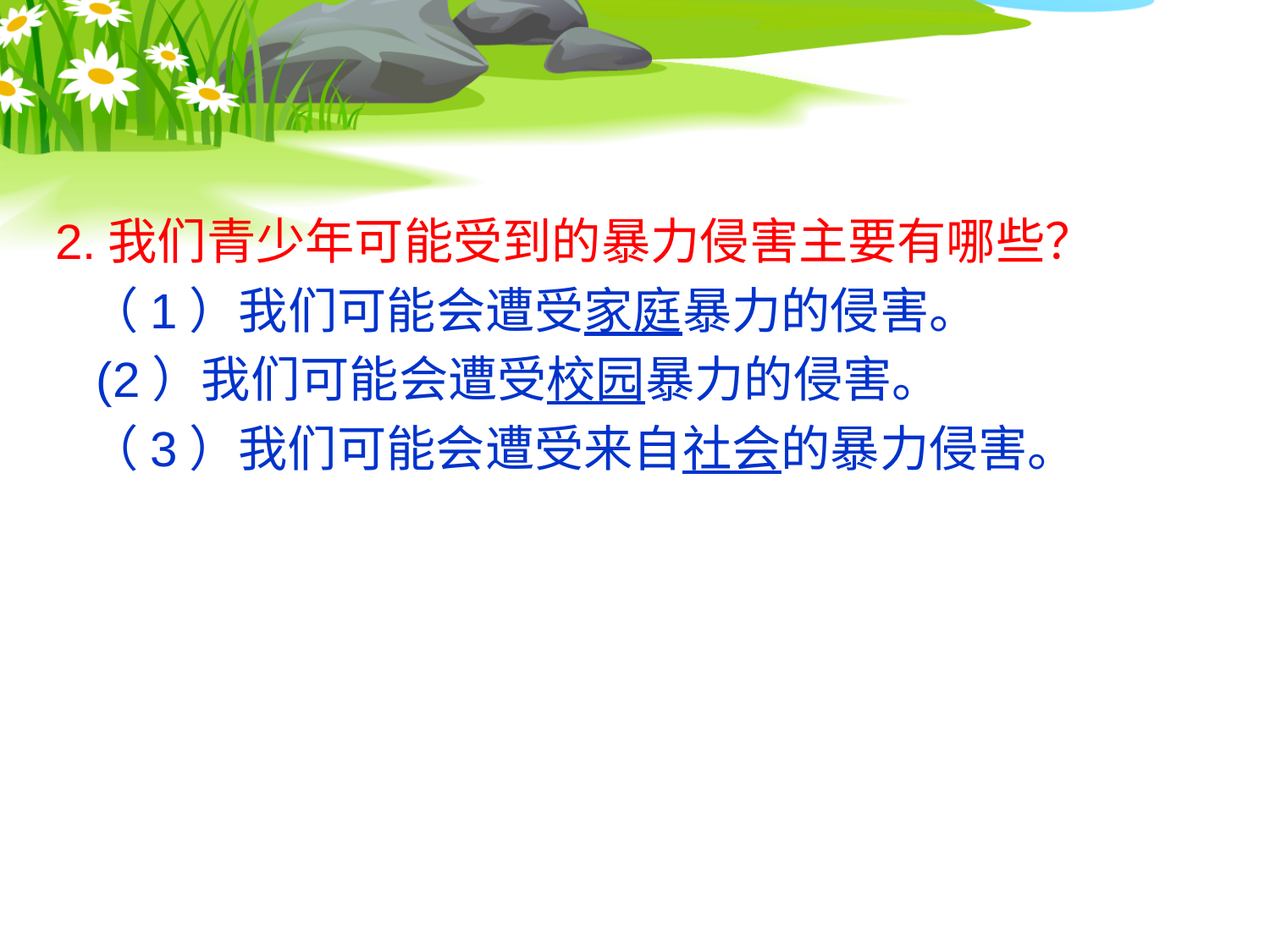

2.我们青少年可能受到的暴力侵害主要有哪些？
  （1）我们可能会遭受家庭暴力的侵害。
   (2）我们可能会遭受校园暴力的侵害。
  （3）我们可能会遭受来自社会的暴力侵害。